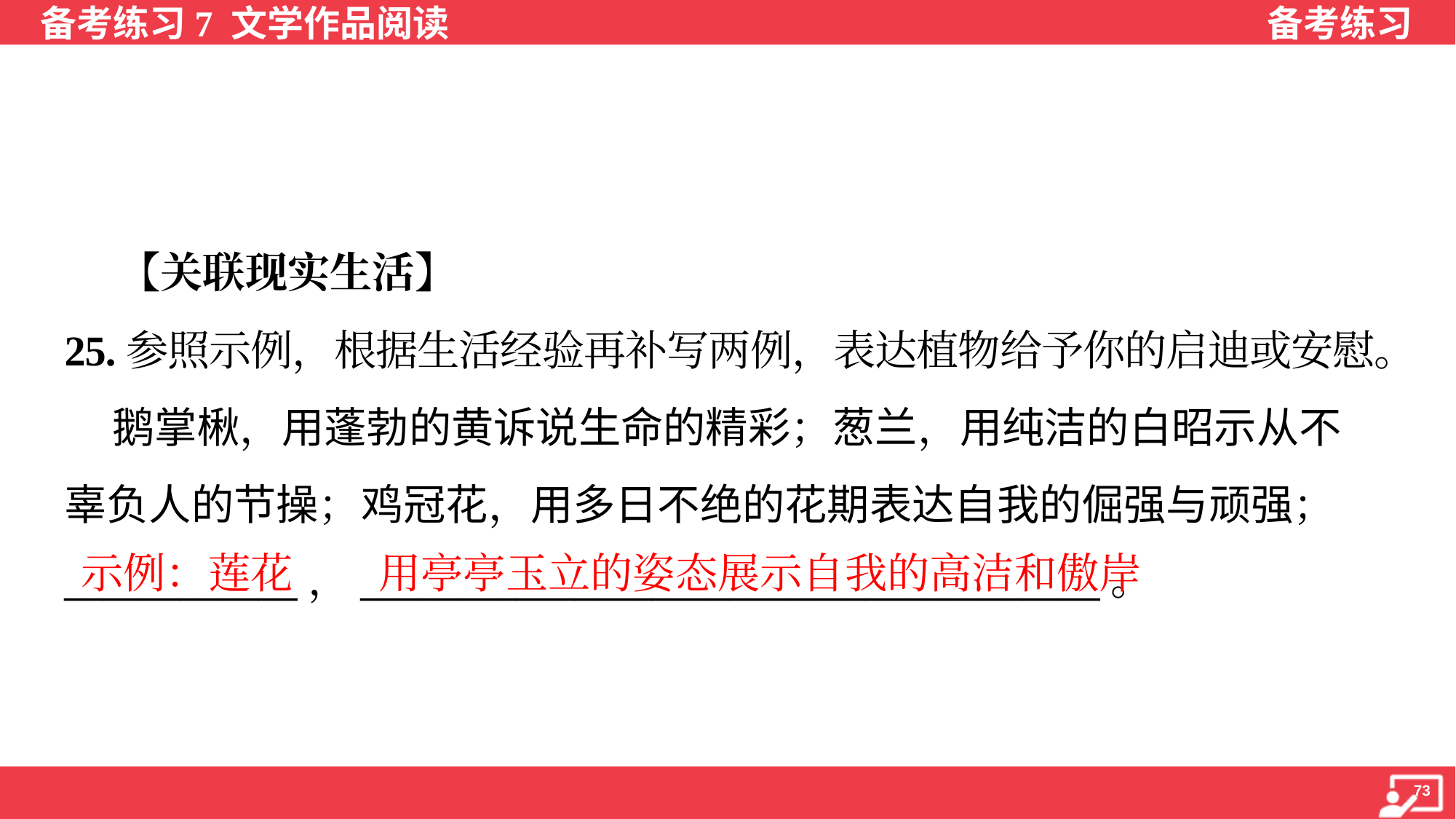

【关联现实生活】
25.参照示例，根据生活经验再补写两例，表达植物给予你的启迪或安慰。
    鹅掌楸，用蓬勃的黄诉说生命的精彩；葱兰，用纯洁的白昭示从不
辜负人的节操；鸡冠花，用多日不绝的花期表达自我的倔强与顽强；
____________，______________________________________。
示例：莲花
用亭亭玉立的姿态展示自我的高洁和傲岸